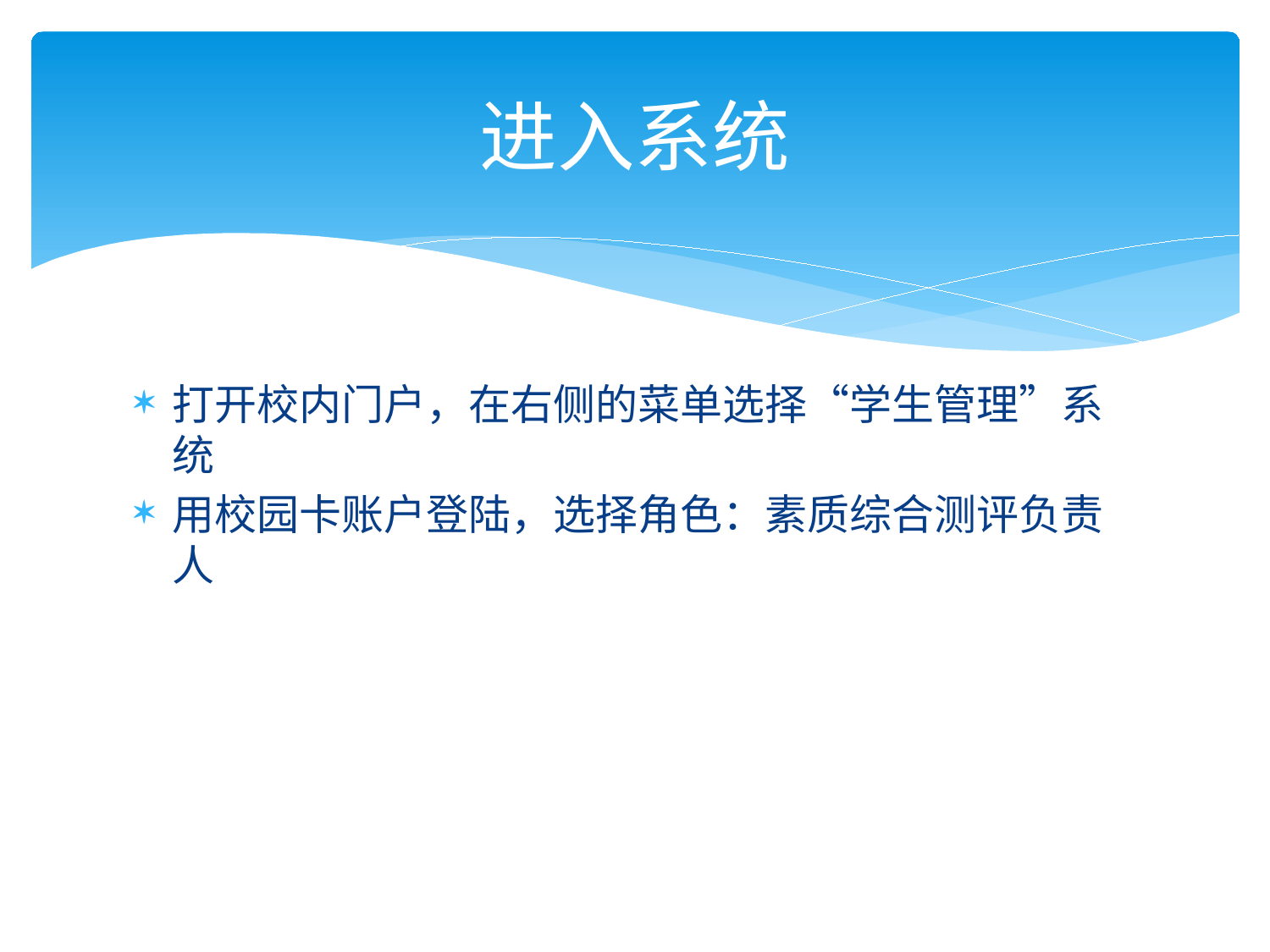

# 进入系统
打开校内门户，在右侧的菜单选择“学生管理”系统
用校园卡账户登陆，选择角色：素质综合测评负责人